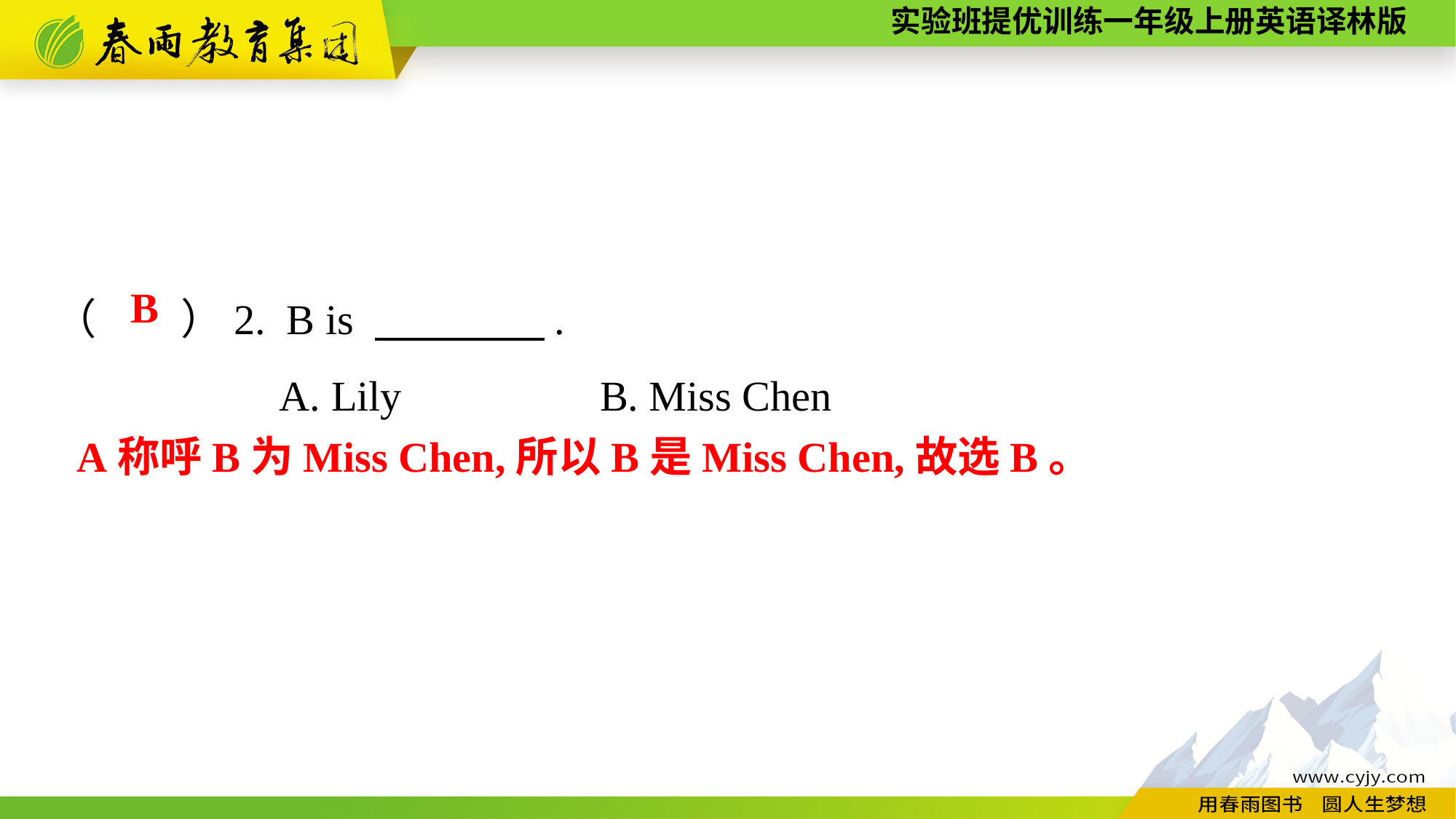

（　　）2.  B is 　　　　.
A. Lily		B. Miss Chen
B
A称呼B为Miss Chen,所以B是Miss Chen,故选B。